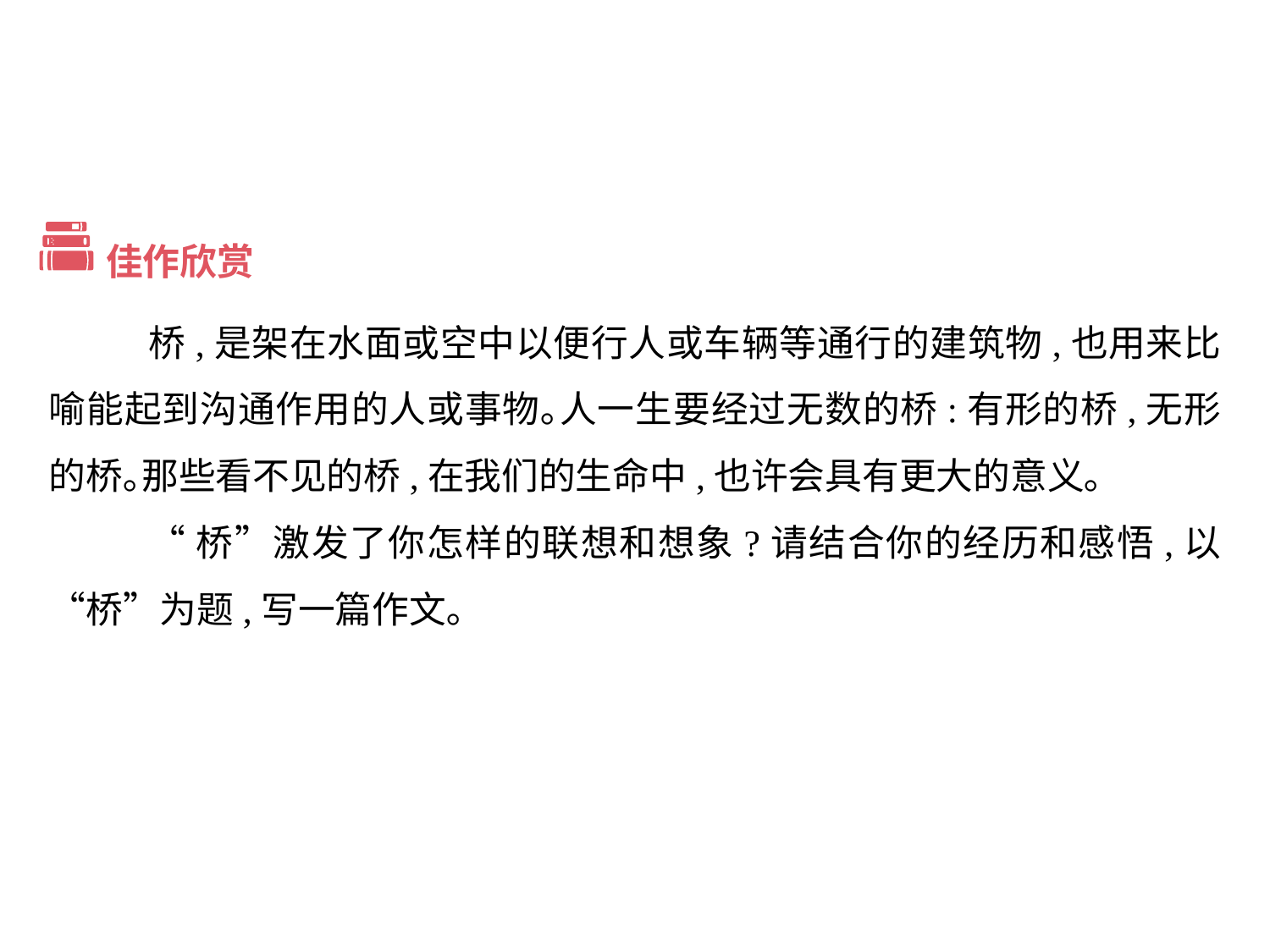

佳作欣赏

桥,是架在水面或空中以便行人或车辆等通行的建筑物,也用来比喻能起到沟通作用的人或事物｡人一生要经过无数的桥:有形的桥,无形的桥｡那些看不见的桥,在我们的生命中,也许会具有更大的意义｡
“桥”激发了你怎样的联想和想象?请结合你的经历和感悟,以“桥”为题,写一篇作文｡